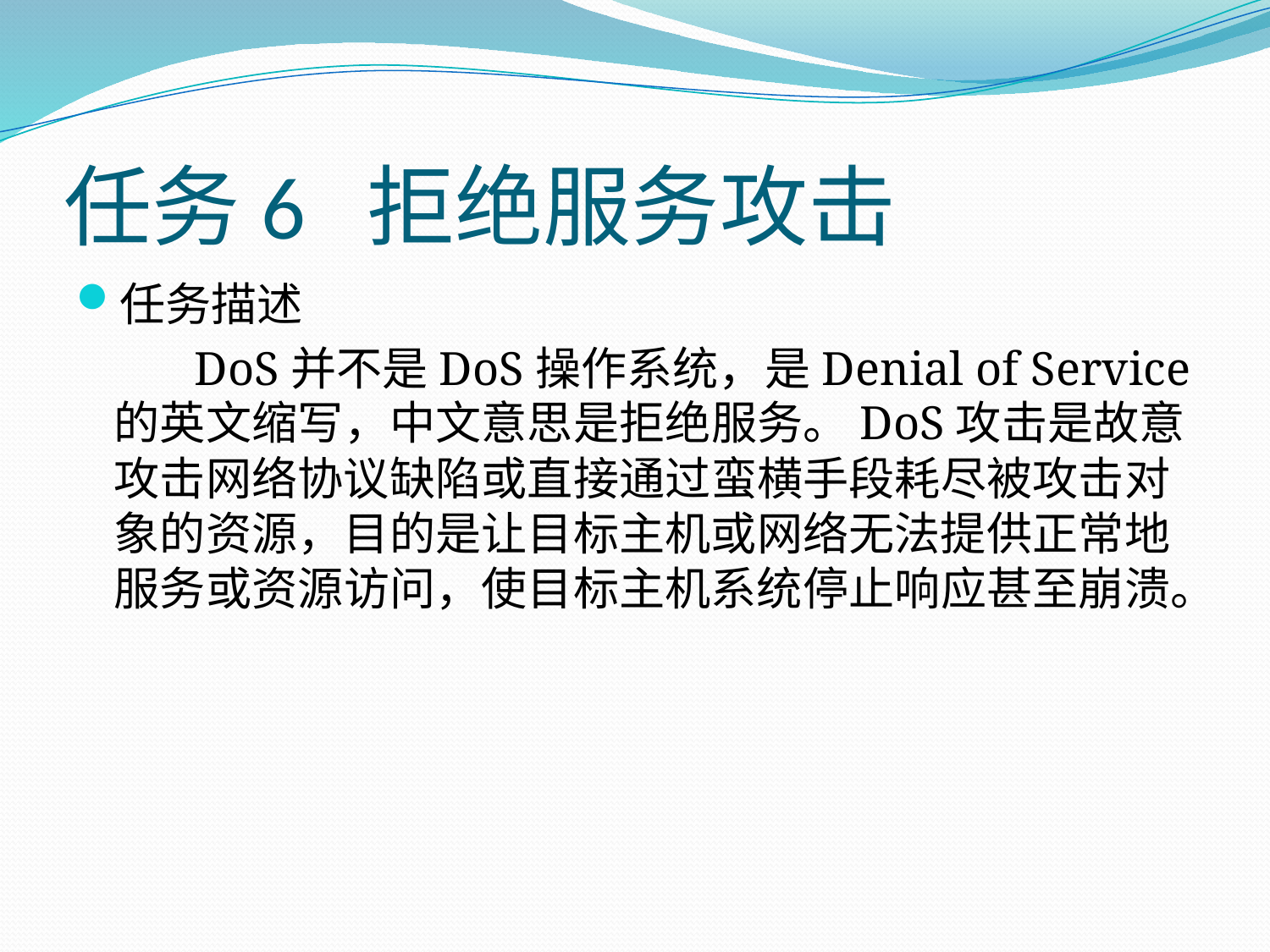

# 任务6  拒绝服务攻击
任务描述
          DoS并不是DoS操作系统，是Denial of Service的英文缩写，中文意思是拒绝服务。DoS攻击是故意攻击网络协议缺陷或直接通过蛮横手段耗尽被攻击对象的资源，目的是让目标主机或网络无法提供正常地服务或资源访问，使目标主机系统停止响应甚至崩溃。